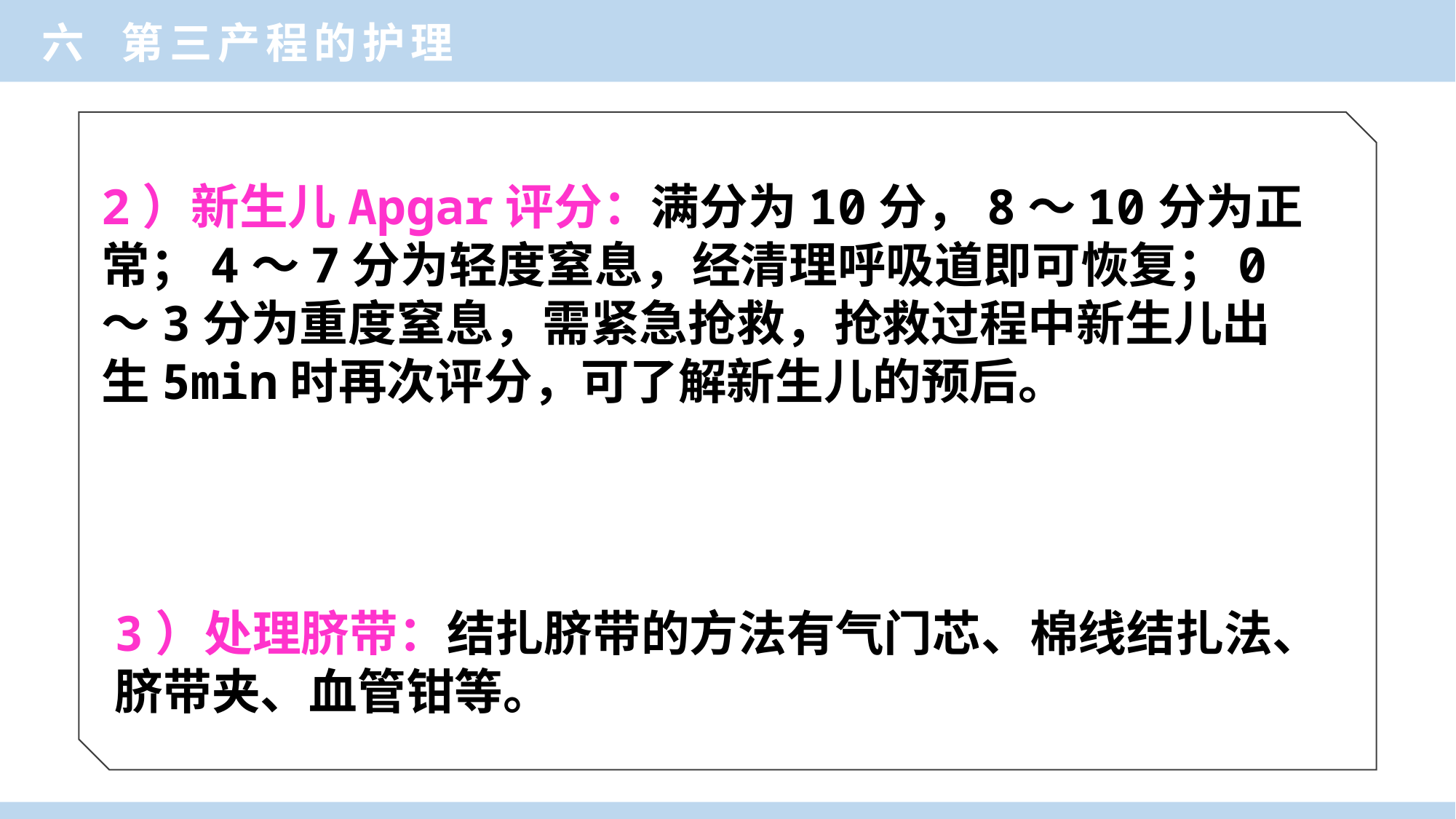

六  第三产程的护理

2）新生儿Apgar评分：满分为10分，8～10分为正常；4～7分为轻度窒息，经清理呼吸道即可恢复；0～3分为重度窒息，需紧急抢救，抢救过程中新生儿出生5min时再次评分，可了解新生儿的预后。
3）处理脐带：结扎脐带的方法有气门芯、棉线结扎法、脐带夹、血管钳等。